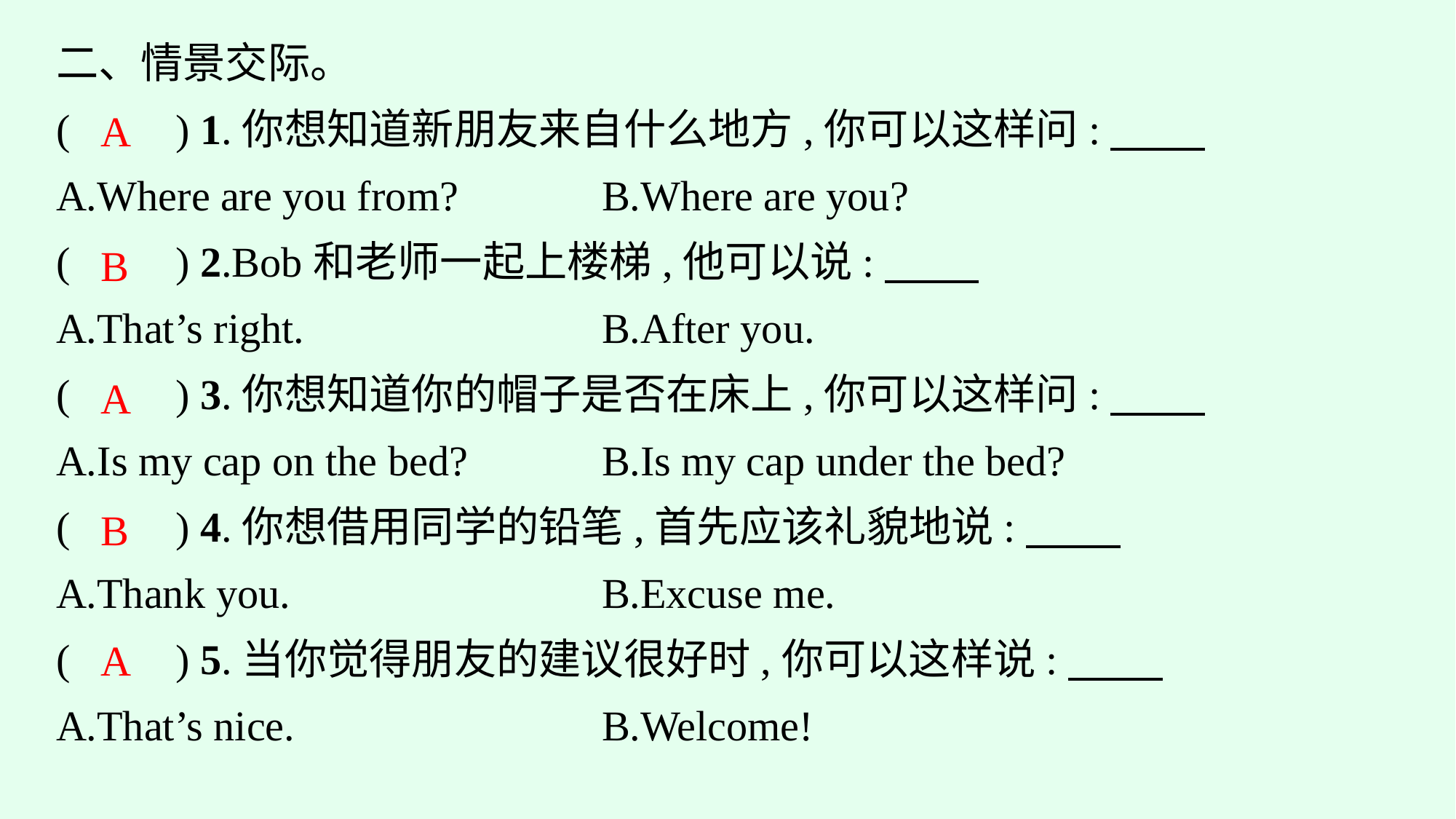

二、情景交际。
(　　) 1.你想知道新朋友来自什么地方,你可以这样问:
A.Where are you from?　		B.Where are you?
(　　) 2.Bob和老师一起上楼梯,他可以说:
A.That’s right.				B.After you.
(　　) 3.你想知道你的帽子是否在床上,你可以这样问:
A.Is my cap on the bed?		B.Is my cap under the bed?
(　　) 4.你想借用同学的铅笔,首先应该礼貌地说:
A.Thank you.				B.Excuse me.
(　　) 5.当你觉得朋友的建议很好时,你可以这样说:
A.That’s nice.				B.Welcome!
A
B
A
B
A